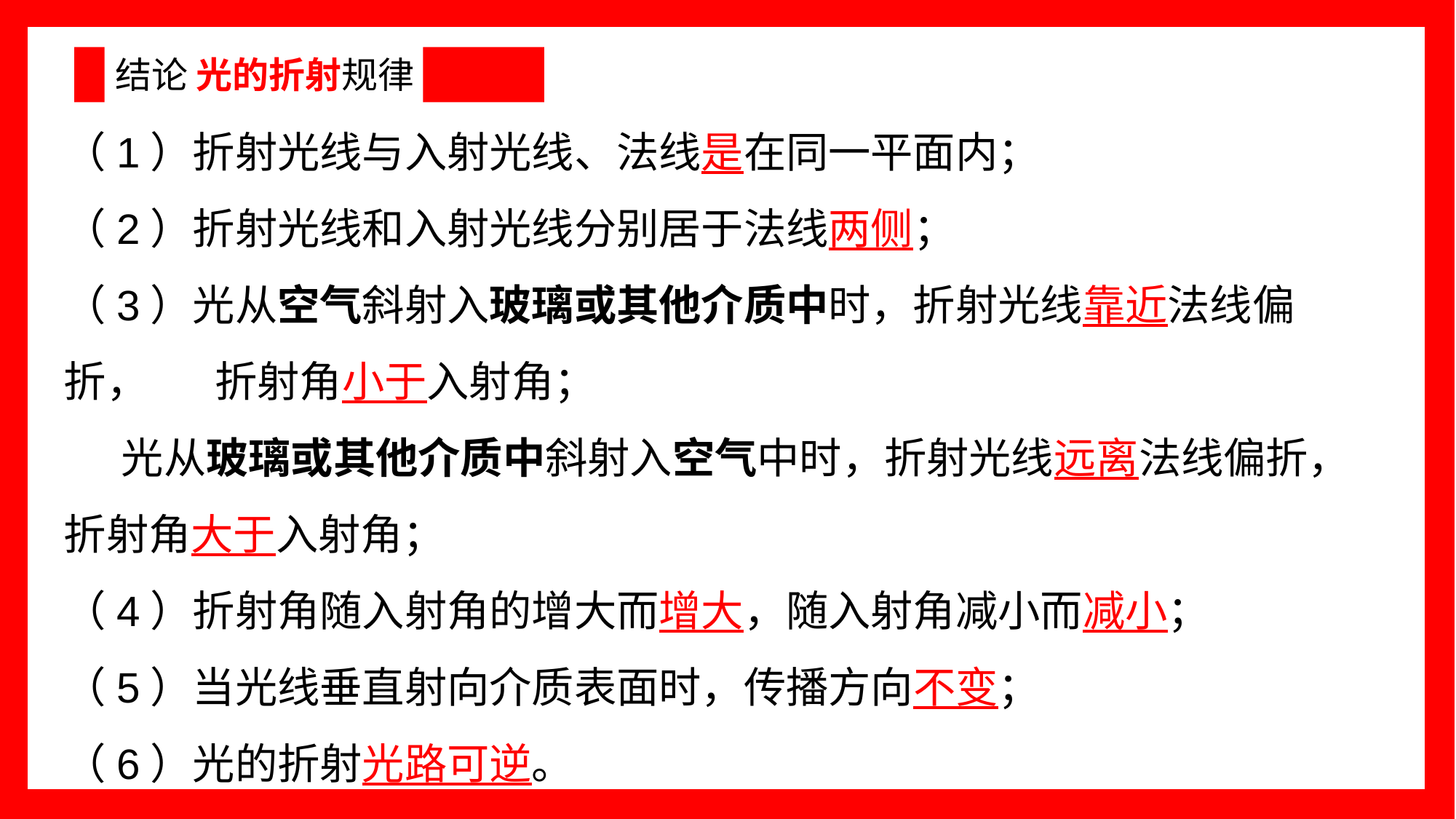

# 结论 光的折射规律
（1）折射光线与入射光线、法线是在同一平面内；
（2）折射光线和入射光线分别居于法线两侧；
（3）光从空气斜射入玻璃或其他介质中时，折射光线靠近法线偏折，       折射角小于入射角；
     光从玻璃或其他介质中斜射入空气中时，折射光线远离法线偏折，折射角大于入射角；
（4）折射角随入射角的增大而增大，随入射角减小而减小；
（5）当光线垂直射向介质表面时，传播方向不变；
（6）光的折射光路可逆。